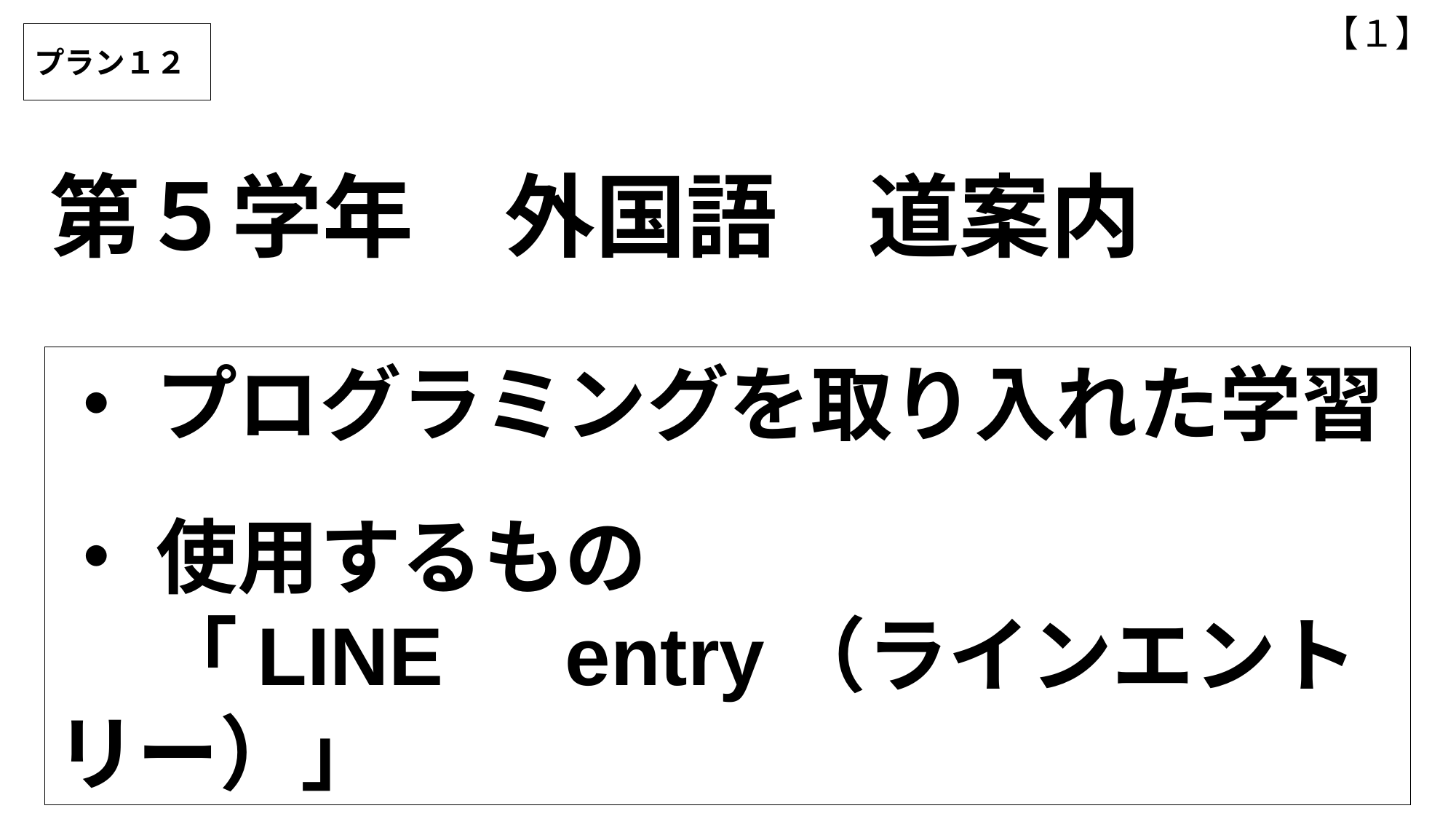

【１】

プラン１２

第５学年　外国語　道案内
・ プログラミングを取り入れた学習

・ 使用するもの
　 「LINE　entry（ラインエントリー）」